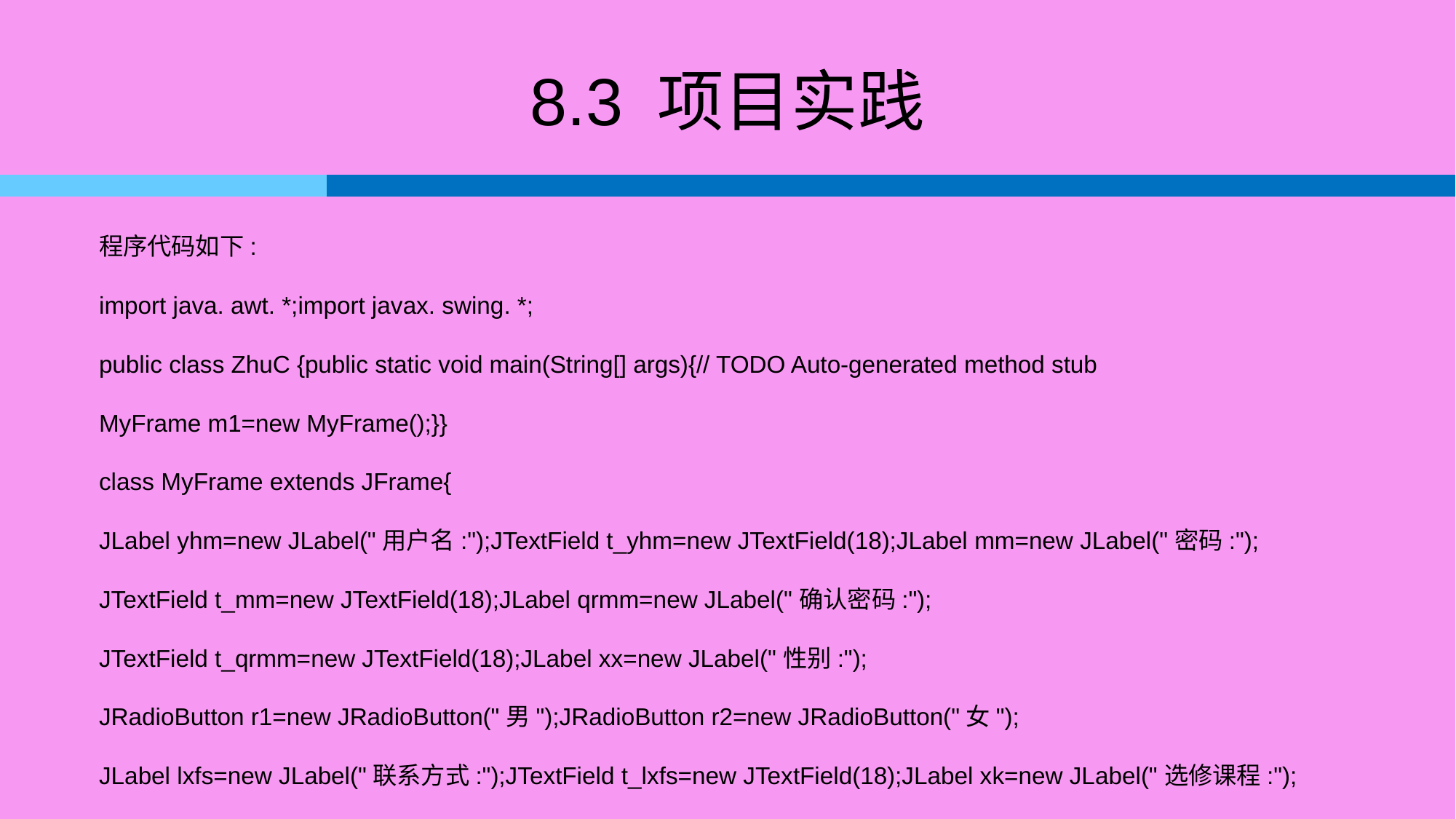

# 8.3 项目实践
程序代码如下:
import java. awt. *;import javax. swing. *;
public class ZhuC {public static void main(String[] args){// TODO Auto-generated method stub
MyFrame m1=new MyFrame();}}
class MyFrame extends JFrame{
JLabel yhm=new JLabel("用户名:");JTextField t_yhm=new JTextField(18);JLabel mm=new JLabel("密码:");
JTextField t_mm=new JTextField(18);JLabel qrmm=new JLabel("确认密码:");
JTextField t_qrmm=new JTextField(18);JLabel xx=new JLabel("性别:");
JRadioButton r1=new JRadioButton("男");JRadioButton r2=new JRadioButton("女");
JLabel lxfs=new JLabel("联系方式:");JTextField t_lxfs=new JTextField(18);JLabel xk=new JLabel("选修课程:");